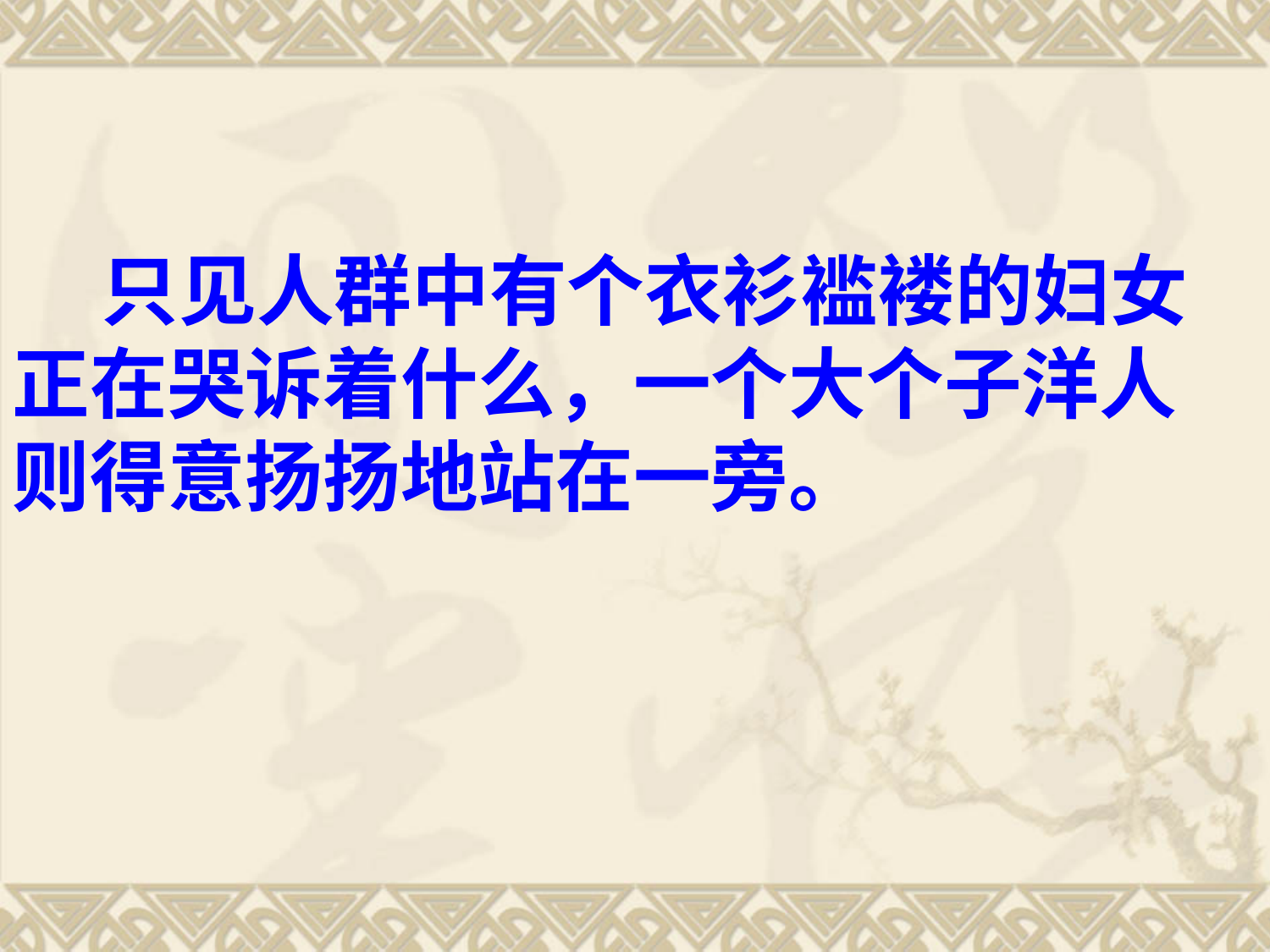

只见人群中有个衣衫褴褛的妇女正在哭诉着什么，一个大个子洋人则得意扬扬地站在一旁。